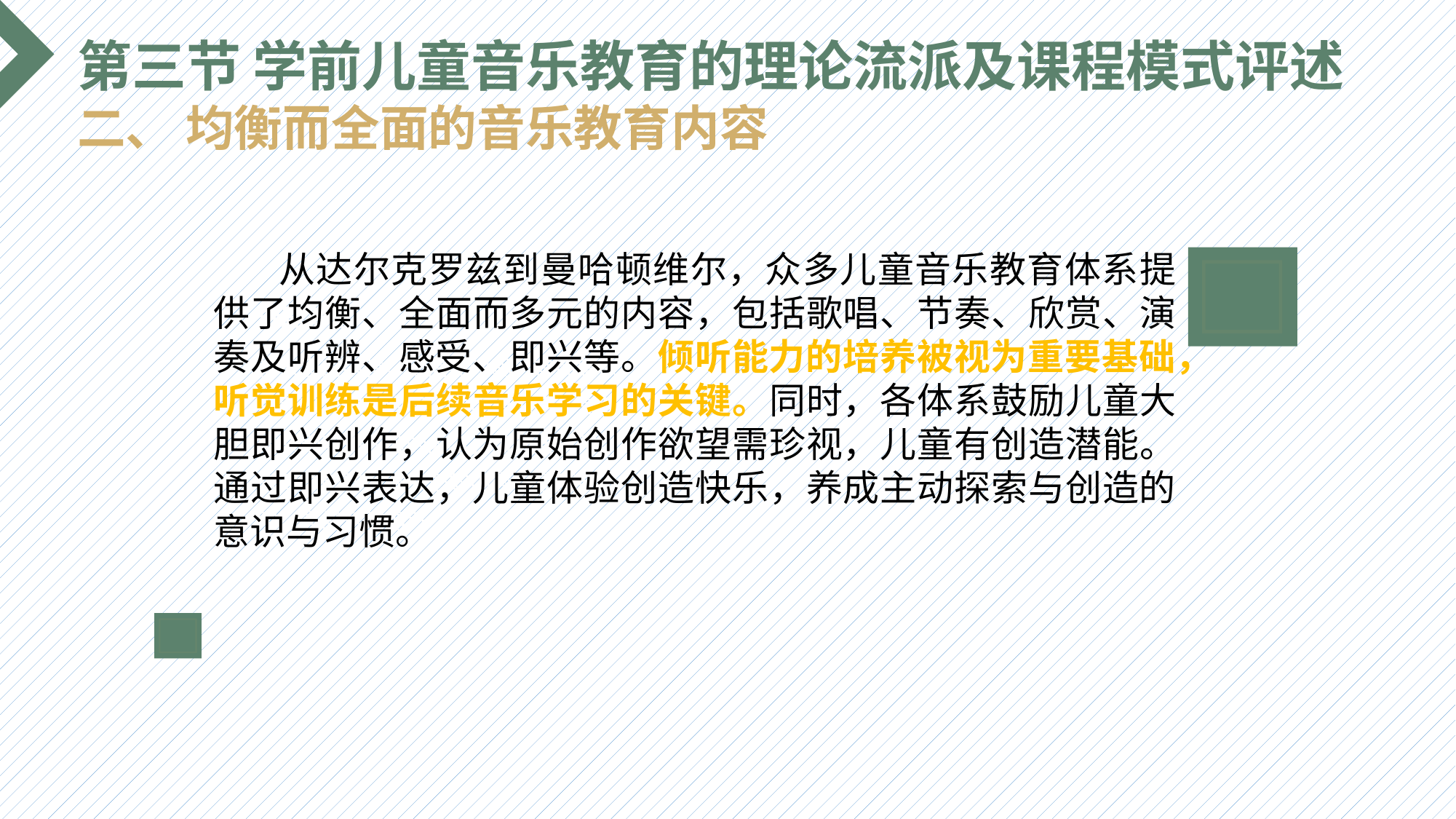

第三节 学前儿童音乐教育的理论流派及课程模式评述
二、 均衡而全面的音乐教育内容

      从达尔克罗兹到曼哈顿维尔，众多儿童音乐教育体系提供了均衡、全面而多元的内容，包括歌唱、节奏、欣赏、演奏及听辨、感受、即兴等。倾听能力的培养被视为重要基础，听觉训练是后续音乐学习的关键。同时，各体系鼓励儿童大胆即兴创作，认为原始创作欲望需珍视，儿童有创造潜能。通过即兴表达，儿童体验创造快乐，养成主动探索与创造的意识与习惯。

选题背景
输入您的内容，请简要说明，言简意赅即可输入您的内容，请简要说明，言简意赅即可输入您的内容，请简要说明，言简意赅即可输入您的内容，请简要说明，言简意赅即可